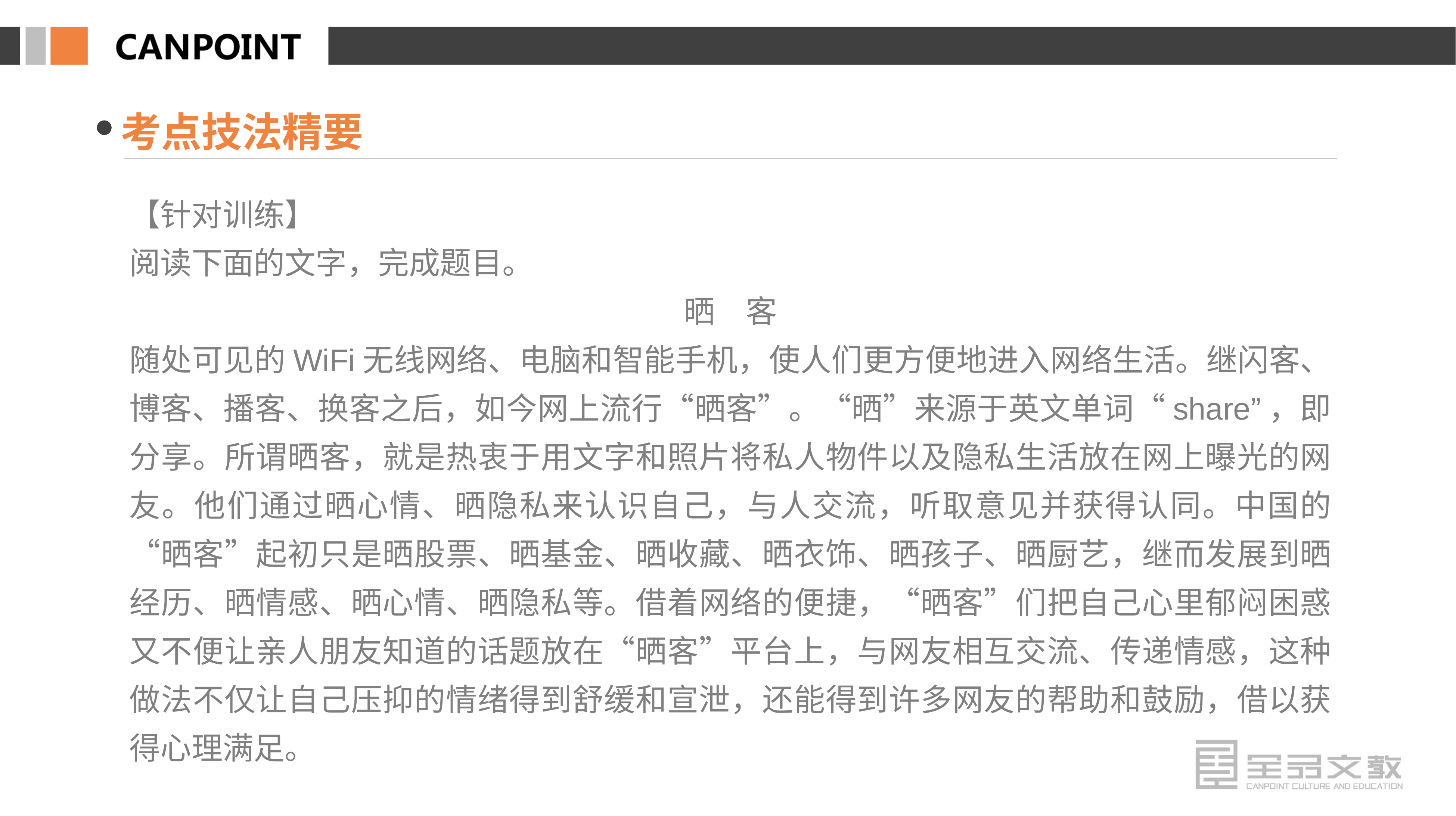

考点技法精要

【针对训练】
阅读下面的文字，完成题目。
晒　客
随处可见的Wi­Fi无线网络、电脑和智能手机，使人们更方便地进入网络生活。继闪客、博客、播客、换客之后，如今网上流行“晒客”。“晒”来源于英文单词“share”，即分享。所谓晒客，就是热衷于用文字和照片将私人物件以及隐私生活放在网上曝光的网友。他们通过晒心情、晒隐私来认识自己，与人交流，听取意见并获得认同。中国的“晒客”起初只是晒股票、晒基金、晒收藏、晒衣饰、晒孩子、晒厨艺，继而发展到晒经历、晒情感、晒心情、晒隐私等。借着网络的便捷，“晒客”们把自己心里郁闷困惑又不便让亲人朋友知道的话题放在“晒客”平台上，与网友相互交流、传递情感，这种做法不仅让自己压抑的情绪得到舒缓和宣泄，还能得到许多网友的帮助和鼓励，借以获得心理满足。